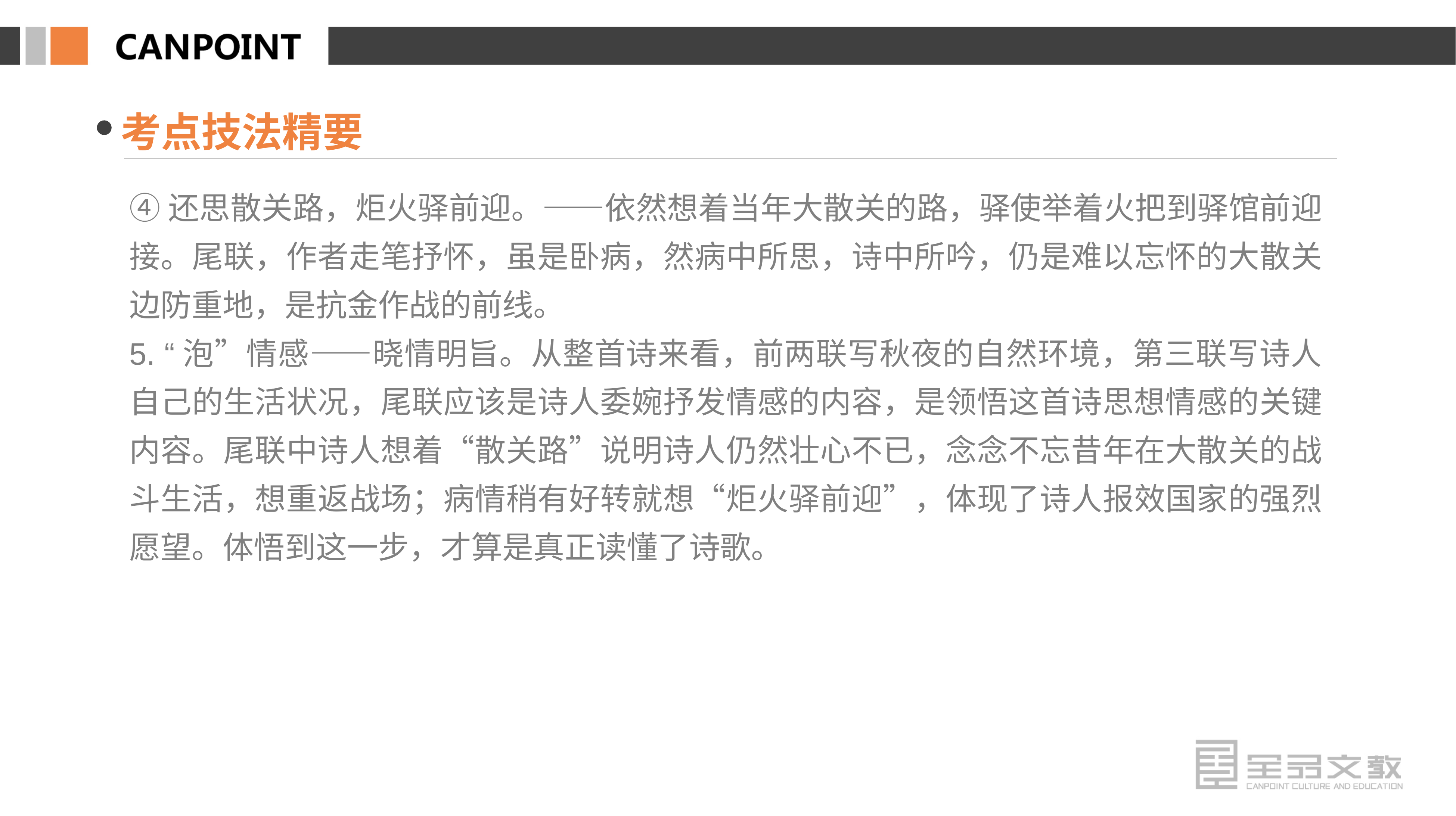

考点技法精要

④还思散关路，炬火驿前迎。——依然想着当年大散关的路，驿使举着火把到驿馆前迎接。尾联，作者走笔抒怀，虽是卧病，然病中所思，诗中所吟，仍是难以忘怀的大散关边防重地，是抗金作战的前线。
5. “泡”情感——晓情明旨。从整首诗来看，前两联写秋夜的自然环境，第三联写诗人自己的生活状况，尾联应该是诗人委婉抒发情感的内容，是领悟这首诗思想情感的关键内容。尾联中诗人想着“散关路”说明诗人仍然壮心不已，念念不忘昔年在大散关的战斗生活，想重返战场；病情稍有好转就想“炬火驿前迎”，体现了诗人报效国家的强烈愿望。体悟到这一步，才算是真正读懂了诗歌。